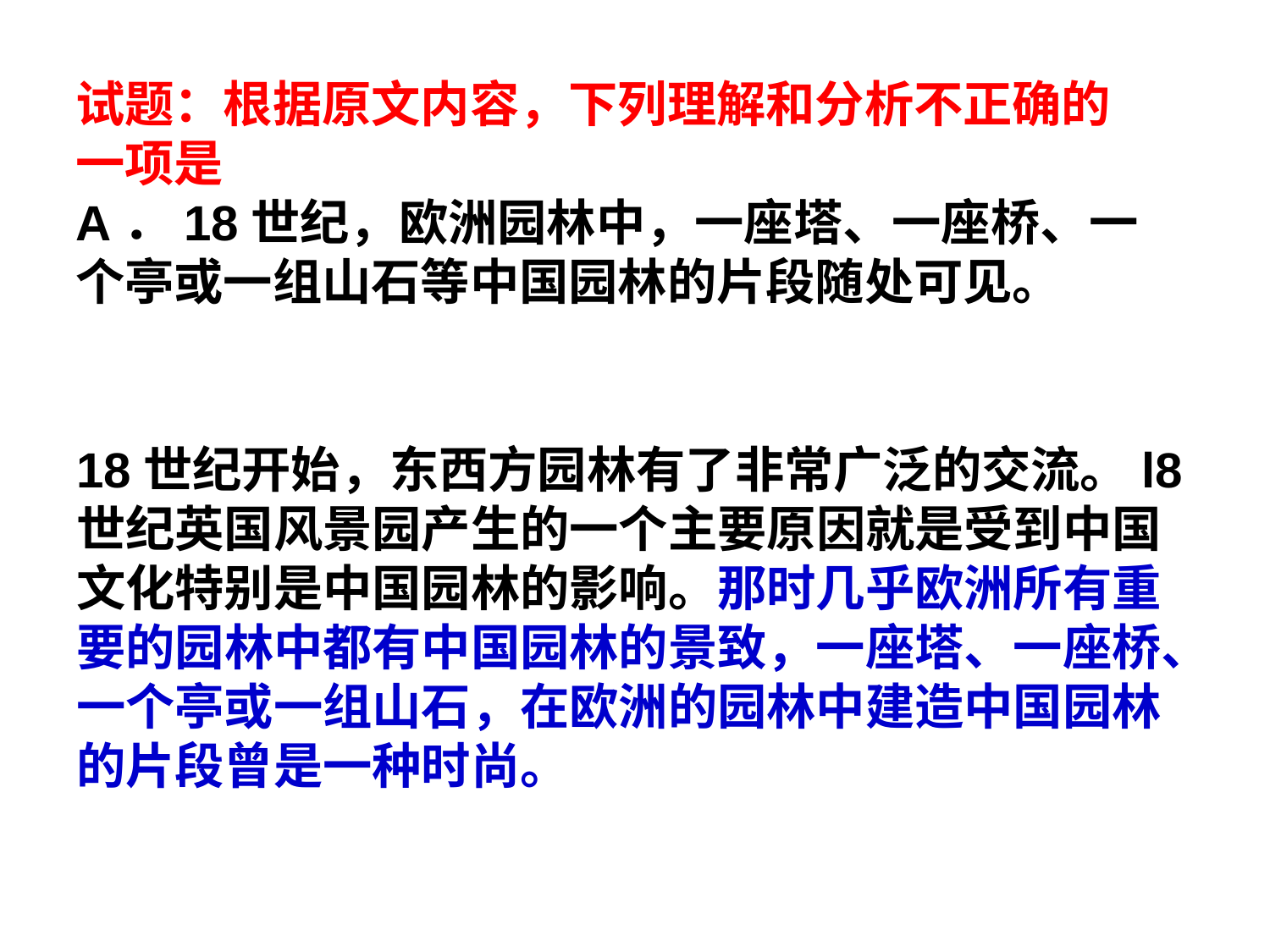

试题：根据原文内容，下列理解和分析不正确的一项是
A．18世纪，欧洲园林中，一座塔、一座桥、一个亭或一组山石等中国园林的片段随处可见。
18世纪开始，东西方园林有了非常广泛的交流。l8世纪英国风景园产生的一个主要原因就是受到中国文化特别是中国园林的影响。那时几乎欧洲所有重要的园林中都有中国园林的景致，一座塔、一座桥、一个亭或一组山石，在欧洲的园林中建造中国园林的片段曾是一种时尚。